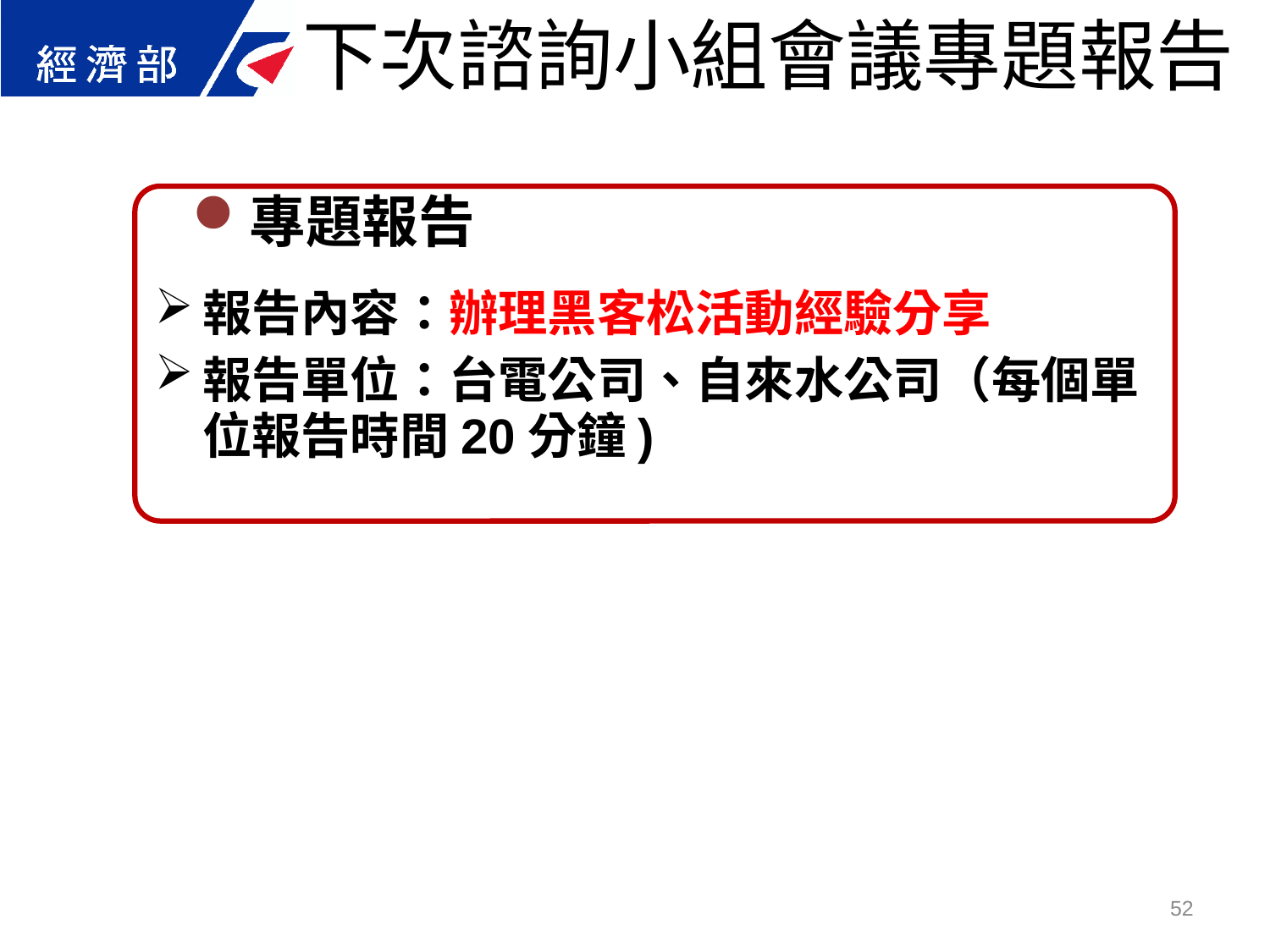

下次諮詢小組會議專題報告
專題報告
報告內容：辦理黑客松活動經驗分享
報告單位：台電公司、自來水公司（每個單位報告時間20分鐘)

52